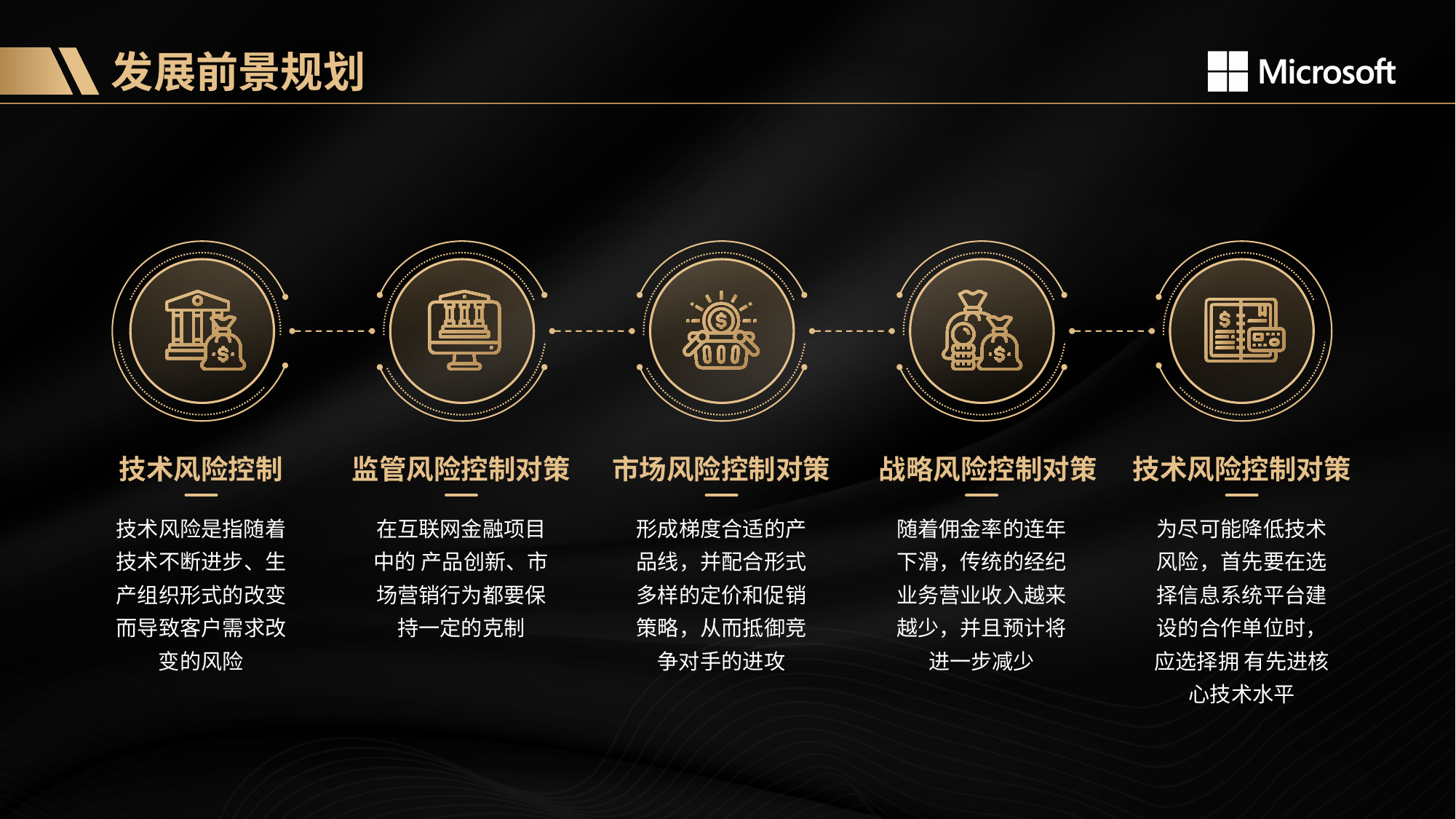

发展前景规划

技术风险控制
监管风险控制对策
市场风险控制对策
 战略风险控制对策
技术风险控制对策
技术风险是指随着技术不断进步、生产组织形式的改变而导致客户需求改变的风险
在互联网金融项目中的 产品创新、市场营销行为都要保持一定的克制
形成梯度合适的产品线，并配合形式多样的定价和促销策略，从而抵御竞争对手的进攻
随着佣金率的连年下滑，传统的经纪业务营业收入越来越少，并且预计将进一步减少
为尽可能降低技术风险，首先要在选择信息系统平台建设的合作单位时，应选择拥 有先进核心技术水平